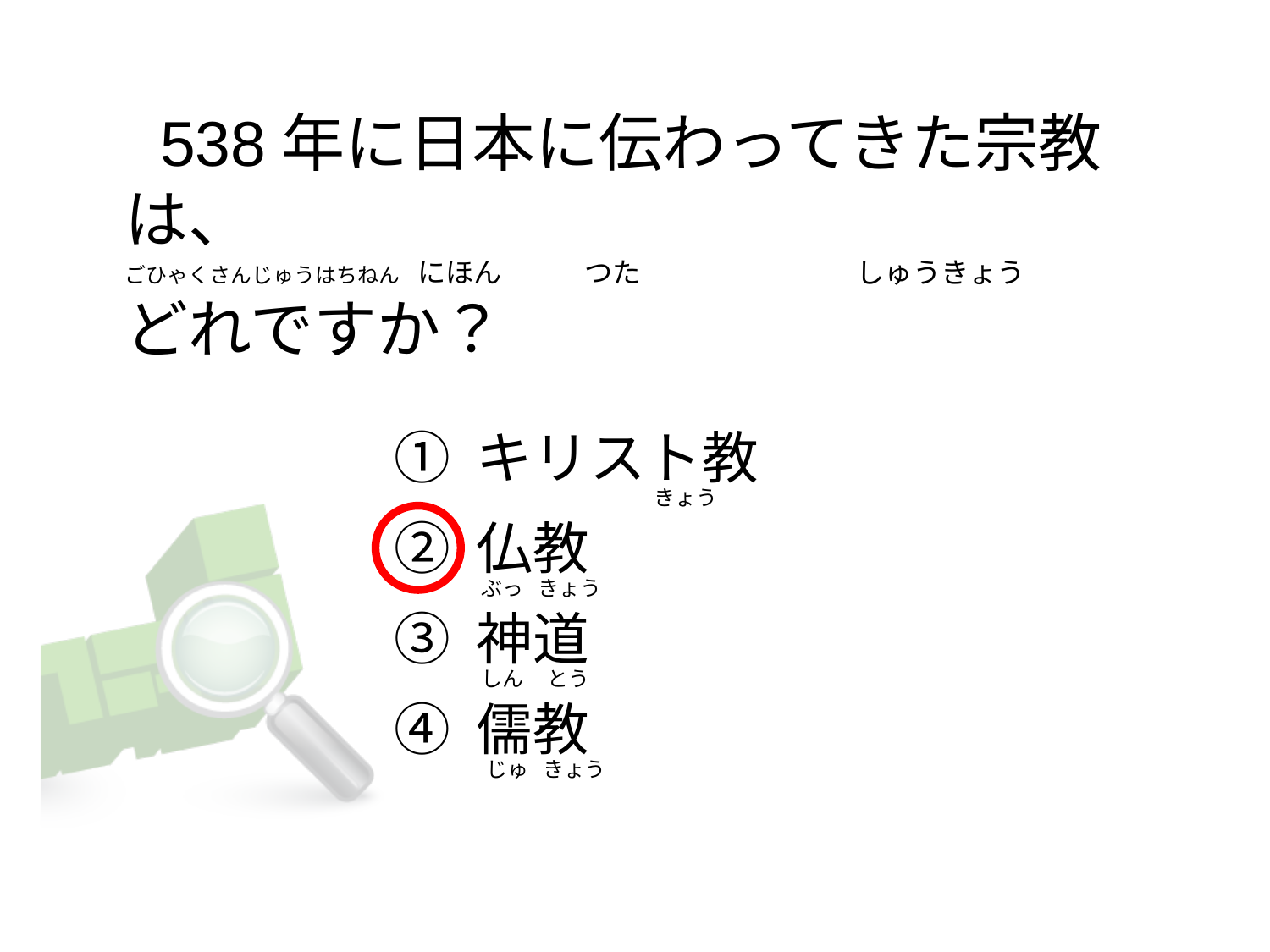

# 538年に日本に伝わってきた宗教は、 ごひゃくさんじゅうはちねん   にほん             つた                                  しゅうきょう どれですか？
① キリスト教
② 仏教
③ 神道
④ 儒教
                                       きょう

  ぶっ   きょう
  しん     とう
   じゅ   きょう